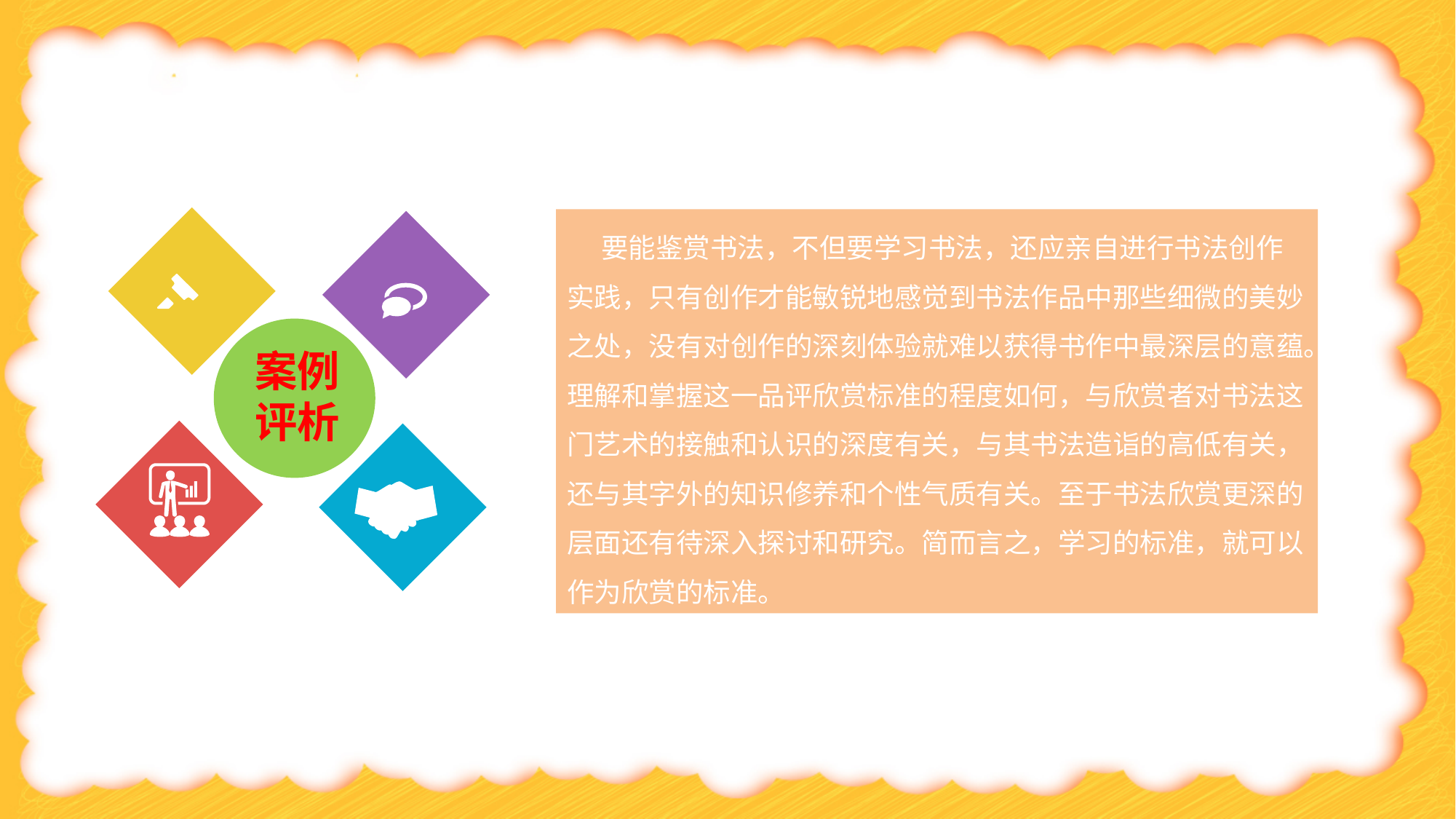

案例
评析

要能鉴赏书法，不但要学习书法，还应亲自进行书法创作实践，只有创作才能敏锐地感觉到书法作品中那些细微的美妙之处，没有对创作的深刻体验就难以获得书作中最深层的意蕴。理解和掌握这一品评欣赏标准的程度如何，与欣赏者对书法这门艺术的接触和认识的深度有关，与其书法造诣的高低有关，还与其字外的知识修养和个性气质有关。至于书法欣赏更深的层面还有待深入探讨和研究。简而言之，学习的标准，就可以作为欣赏的标准。